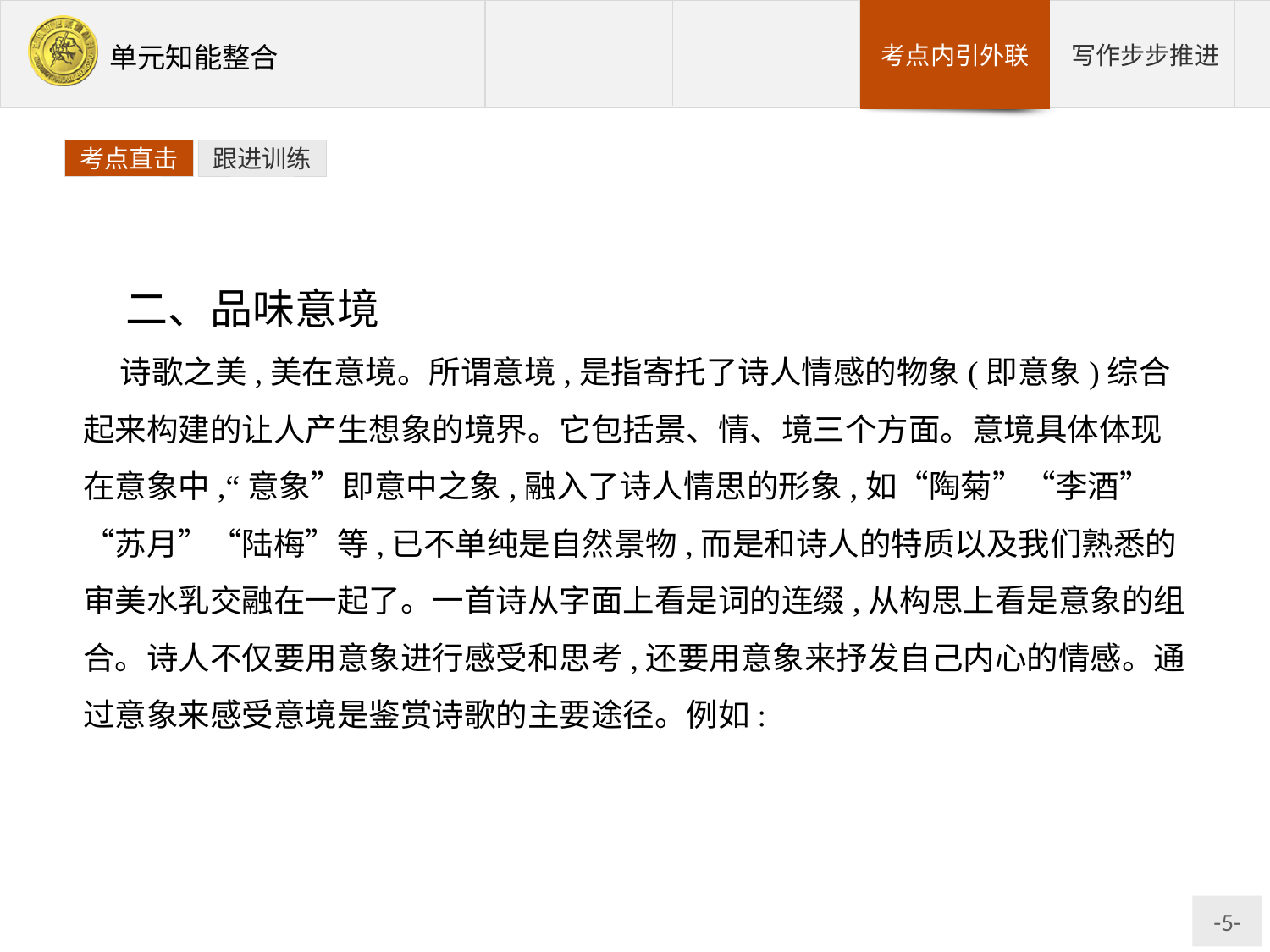

考点直击
跟进训练
二、品味意境
诗歌之美,美在意境。所谓意境,是指寄托了诗人情感的物象(即意象)综合起来构建的让人产生想象的境界。它包括景、情、境三个方面。意境具体体现在意象中,“意象”即意中之象,融入了诗人情思的形象,如“陶菊”“李酒”“苏月”“陆梅”等,已不单纯是自然景物,而是和诗人的特质以及我们熟悉的审美水乳交融在一起了。一首诗从字面上看是词的连缀,从构思上看是意象的组合。诗人不仅要用意象进行感受和思考,还要用意象来抒发自己内心的情感。通过意象来感受意境是鉴赏诗歌的主要途径。例如: